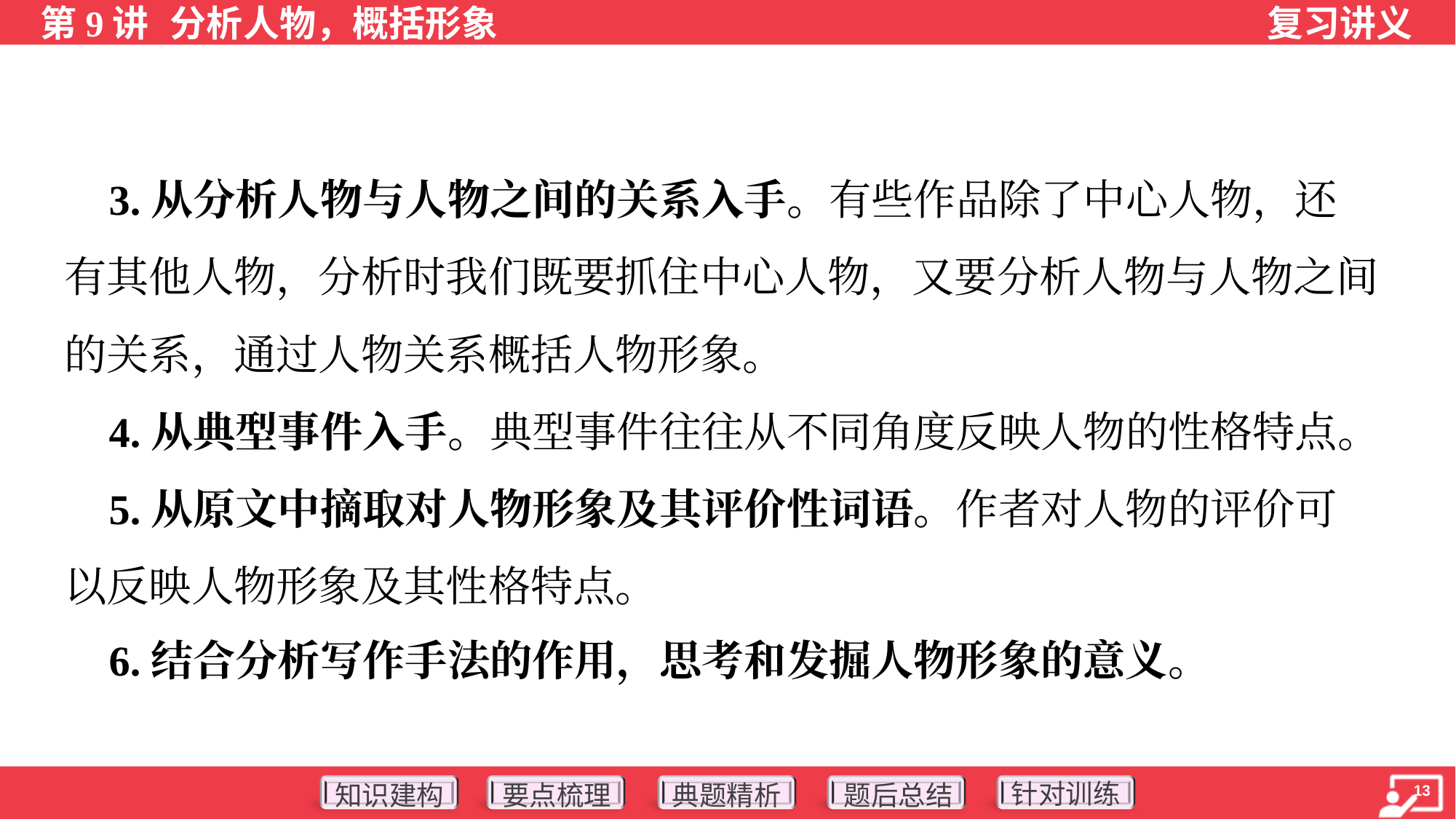

3.从分析人物与人物之间的关系入手。有些作品除了中心人物，还
有其他人物，分析时我们既要抓住中心人物，又要分析人物与人物之间
的关系，通过人物关系概括人物形象。
    4.从典型事件入手。典型事件往往从不同角度反映人物的性格特点。
    5.从原文中摘取对人物形象及其评价性词语。作者对人物的评价可
以反映人物形象及其性格特点。
    6.结合分析写作手法的作用，思考和发掘人物形象的意义。